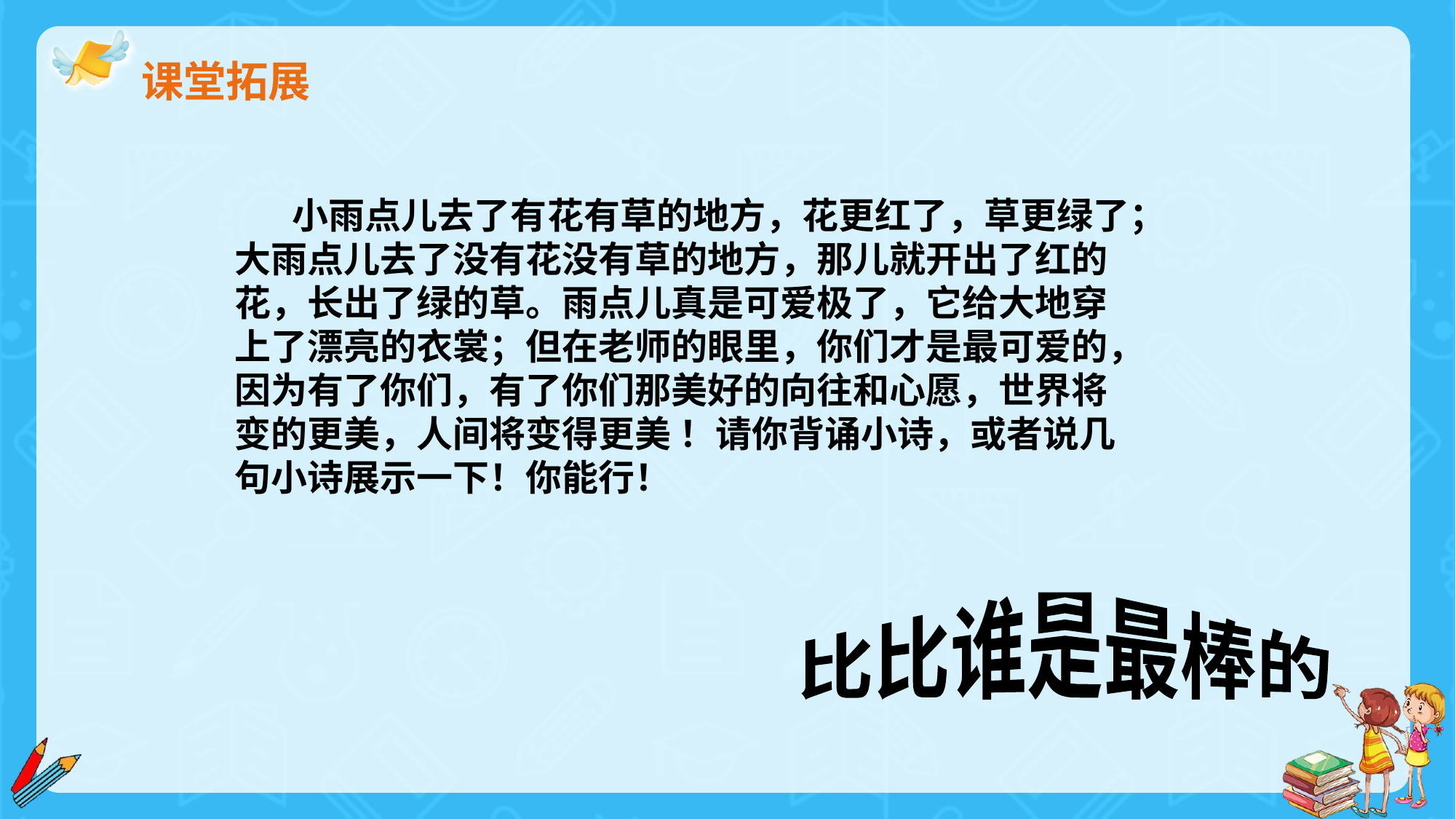

课堂拓展
      小雨点儿去了有花有草的地方，花更红了，草更绿了；大雨点儿去了没有花没有草的地方，那儿就开出了红的花，长出了绿的草。雨点儿真是可爱极了，它给大地穿上了漂亮的衣裳；但在老师的眼里，你们才是最可爱的，因为有了你们，有了你们那美好的向往和心愿，世界将变的更美，人间将变得更美 ！请你背诵小诗，或者说几句小诗展示一下！你能行！
比比谁是最棒的